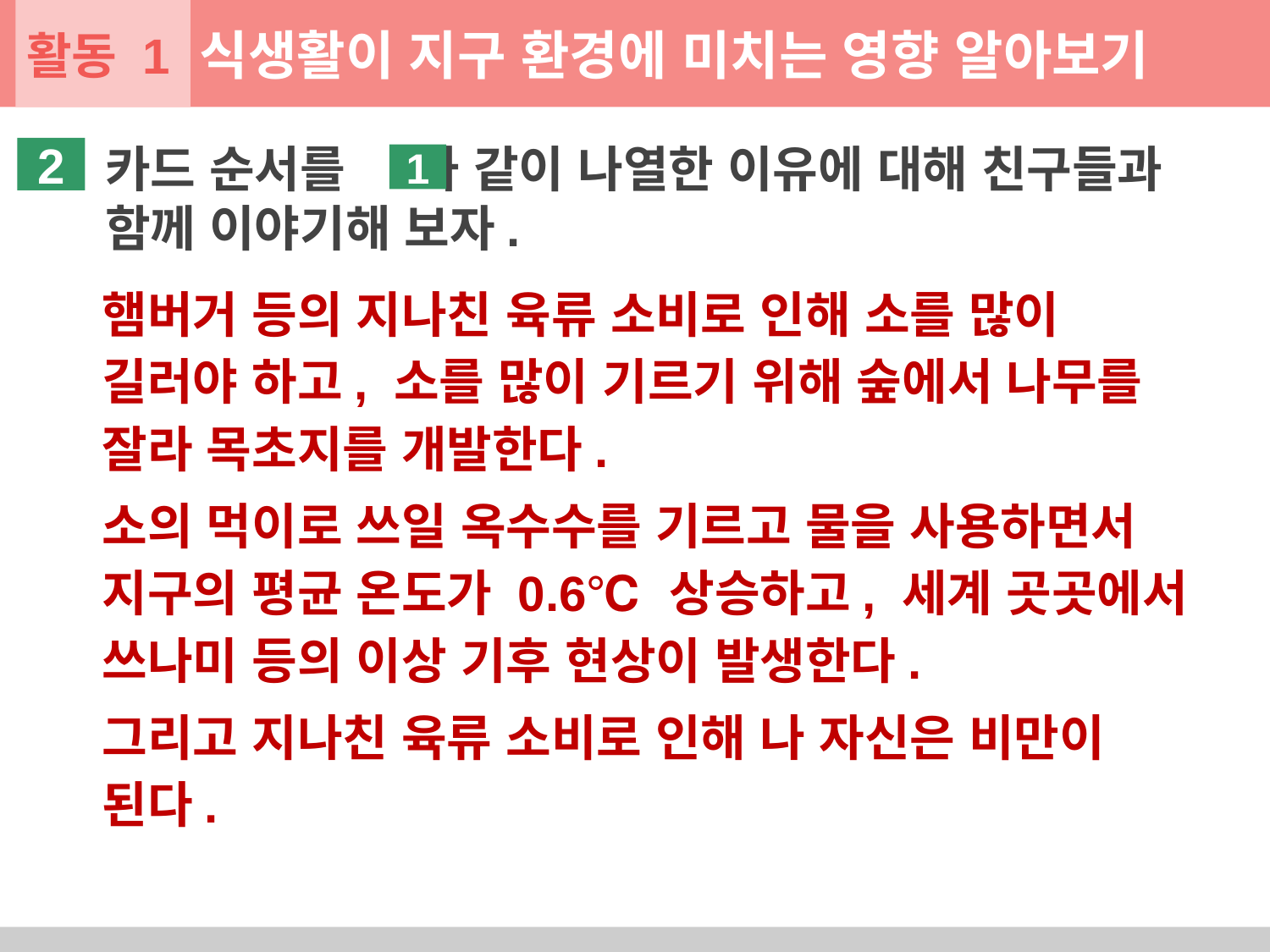

활동 1
식생활이 지구 환경에 미치는 영향 알아보기
카드 순서를     과 같이 나열한 이유에 대해 친구들과 함께 이야기해 보자.
2
1
햄버거 등의 지나친 육류 소비로 인해 소를 많이 길러야 하고, 소를 많이 기르기 위해 숲에서 나무를 잘라 목초지를 개발한다.
소의 먹이로 쓰일 옥수수를 기르고 물을 사용하면서 지구의 평균 온도가 0.6℃ 상승하고, 세계 곳곳에서 쓰나미 등의 이상 기후 현상이 발생한다.
그리고 지나친 육류 소비로 인해 나 자신은 비만이 된다.